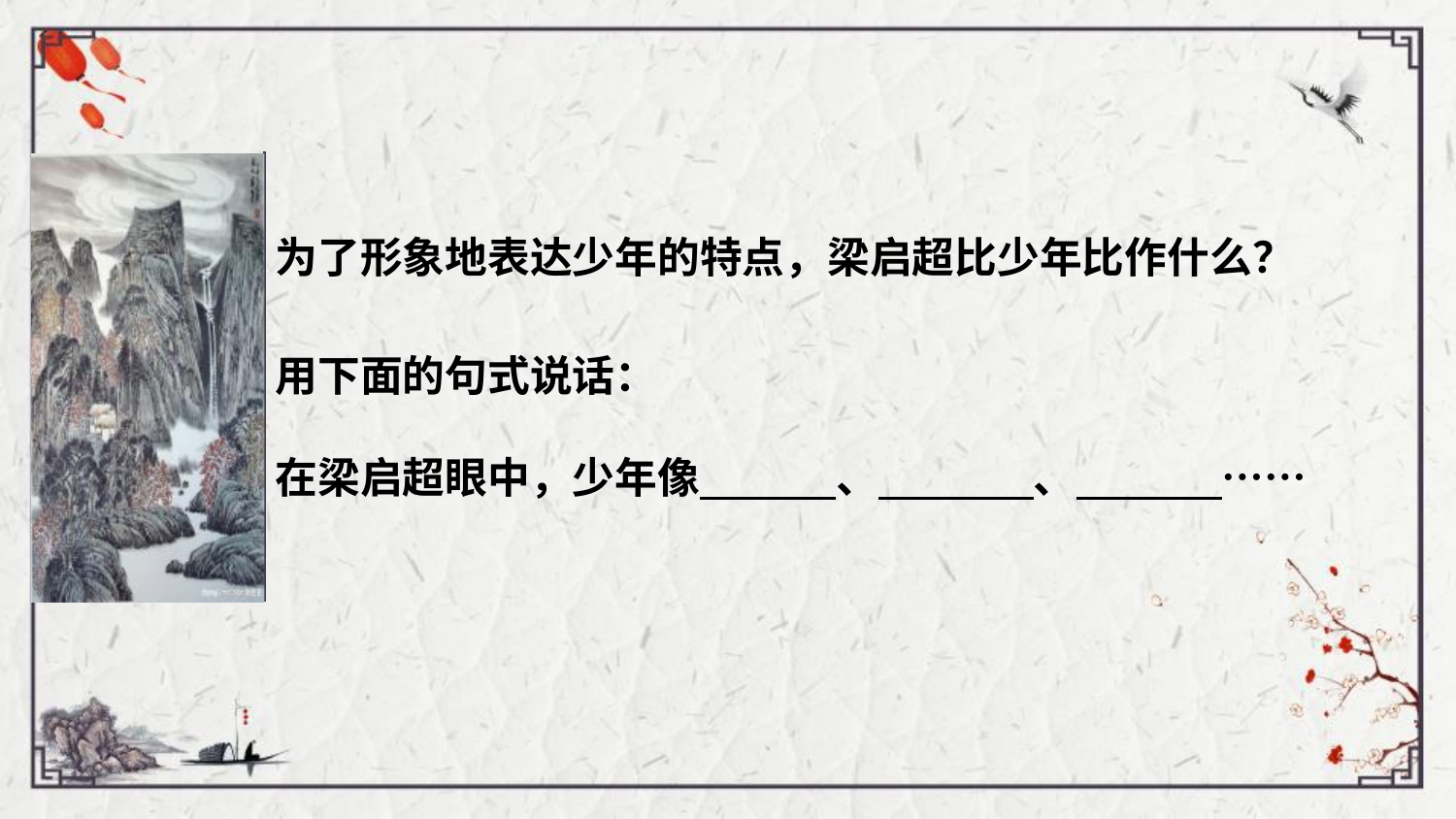

为了形象地表达少年的特点，梁启超比少年比作什么？
用下面的句式说话：

在梁启超眼中，少年像              、                、               ……